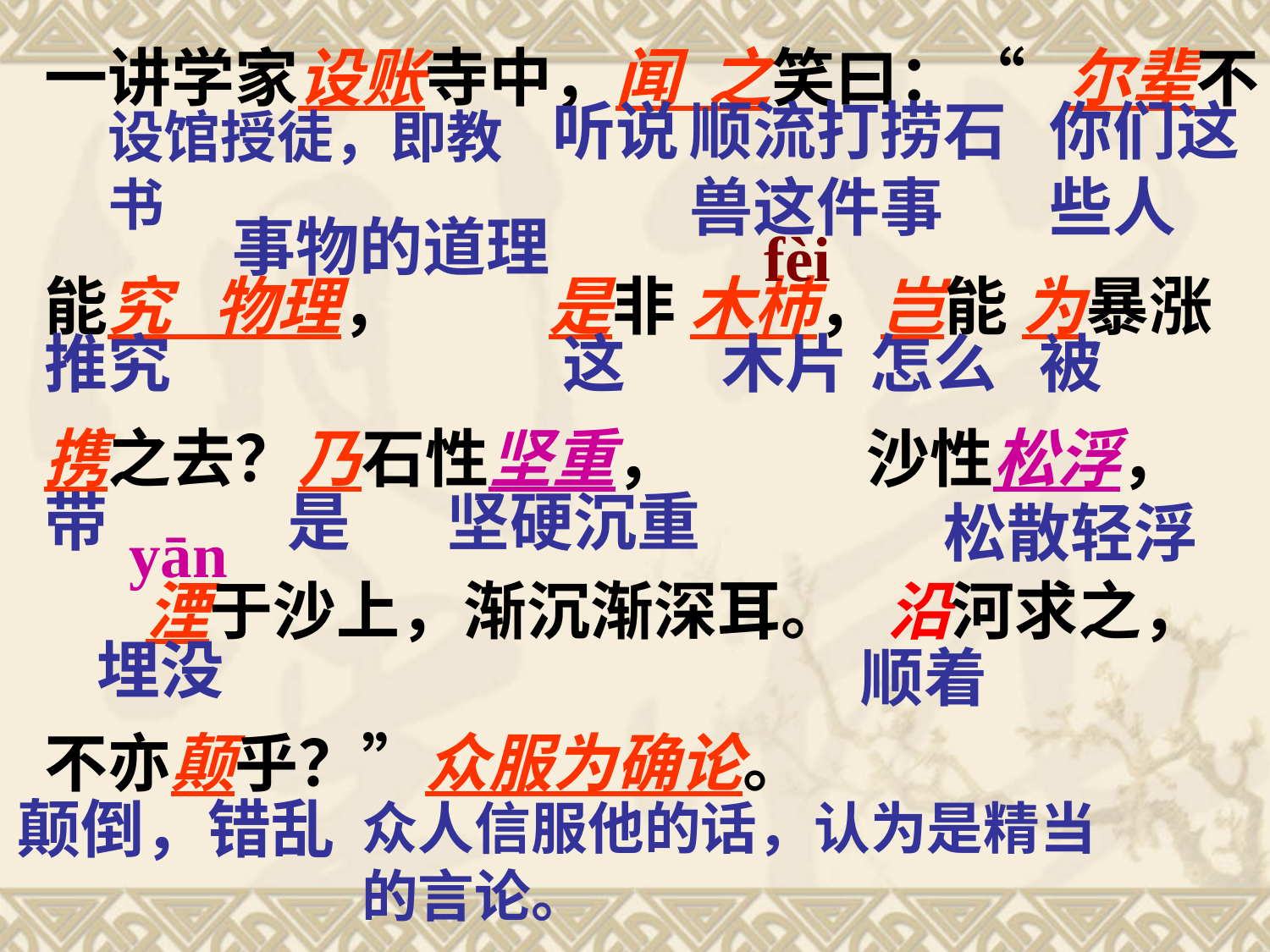

一讲学家设账寺中，闻  之笑曰：“   尔辈不

能究   物理，          是非 木杮，岂能 为暴涨

携之去？乃石性坚重，             沙性松浮，

      湮于沙上，渐沉渐深耳。   沿河求之，

不亦颠乎？”众服为确论。

听说
顺流打捞石兽这件事
你们这些人
设馆授徒，即教书
事物的道理
fèi
推究
这
木片
怎么
被
带
是
坚硬沉重
松散轻浮
yān
埋没
顺着
颠倒，错乱
众人信服他的话，认为是精当的言论。